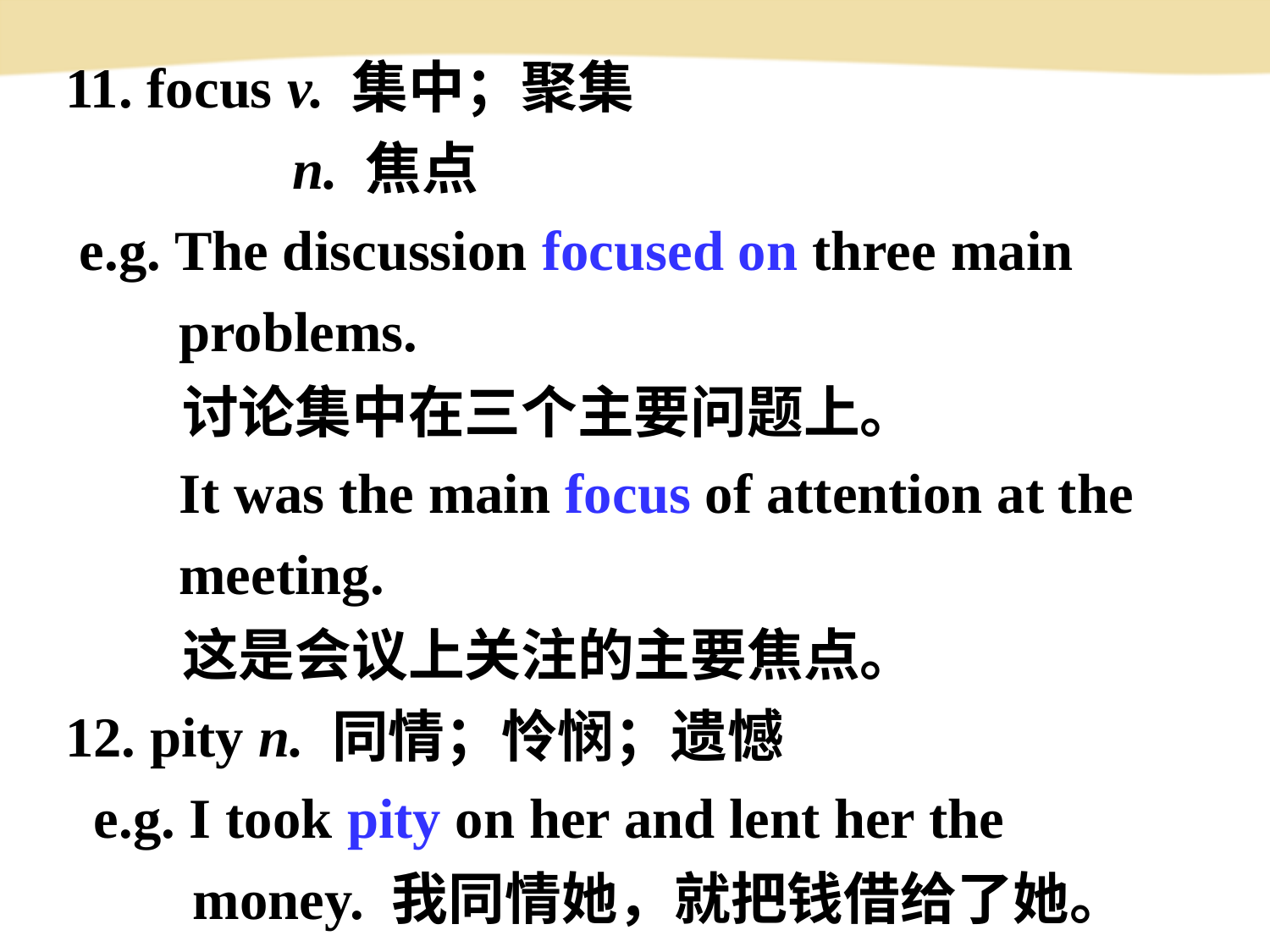

11. focus v. 集中；聚集
                n. 焦点
 e.g. The discussion focused on three main
        problems.
        讨论集中在三个主要问题上。
        It was the main focus of attention at the
        meeting.
        这是会议上关注的主要焦点。
12. pity n. 同情；怜悯；遗憾
  e.g. I took pity on her and lent her the
         money. 我同情她，就把钱借给了她。